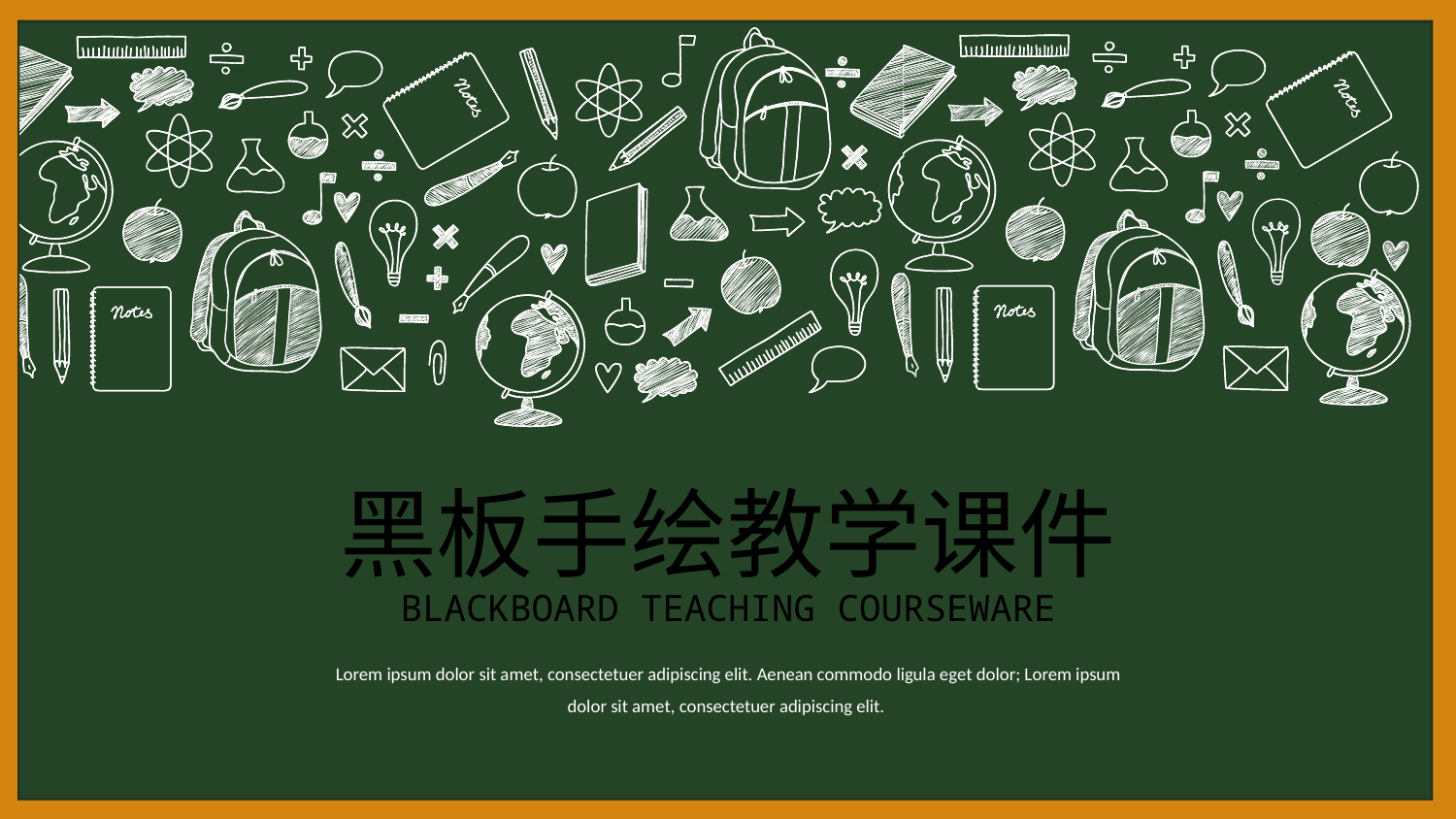

黑板手绘教学课件
BLACKBOARD TEACHING COURSEWARE
Lorem ipsum dolor sit amet, consectetuer adipiscing elit. Aenean commodo ligula eget dolor; Lorem ipsum dolor sit amet, consectetuer adipiscing elit.